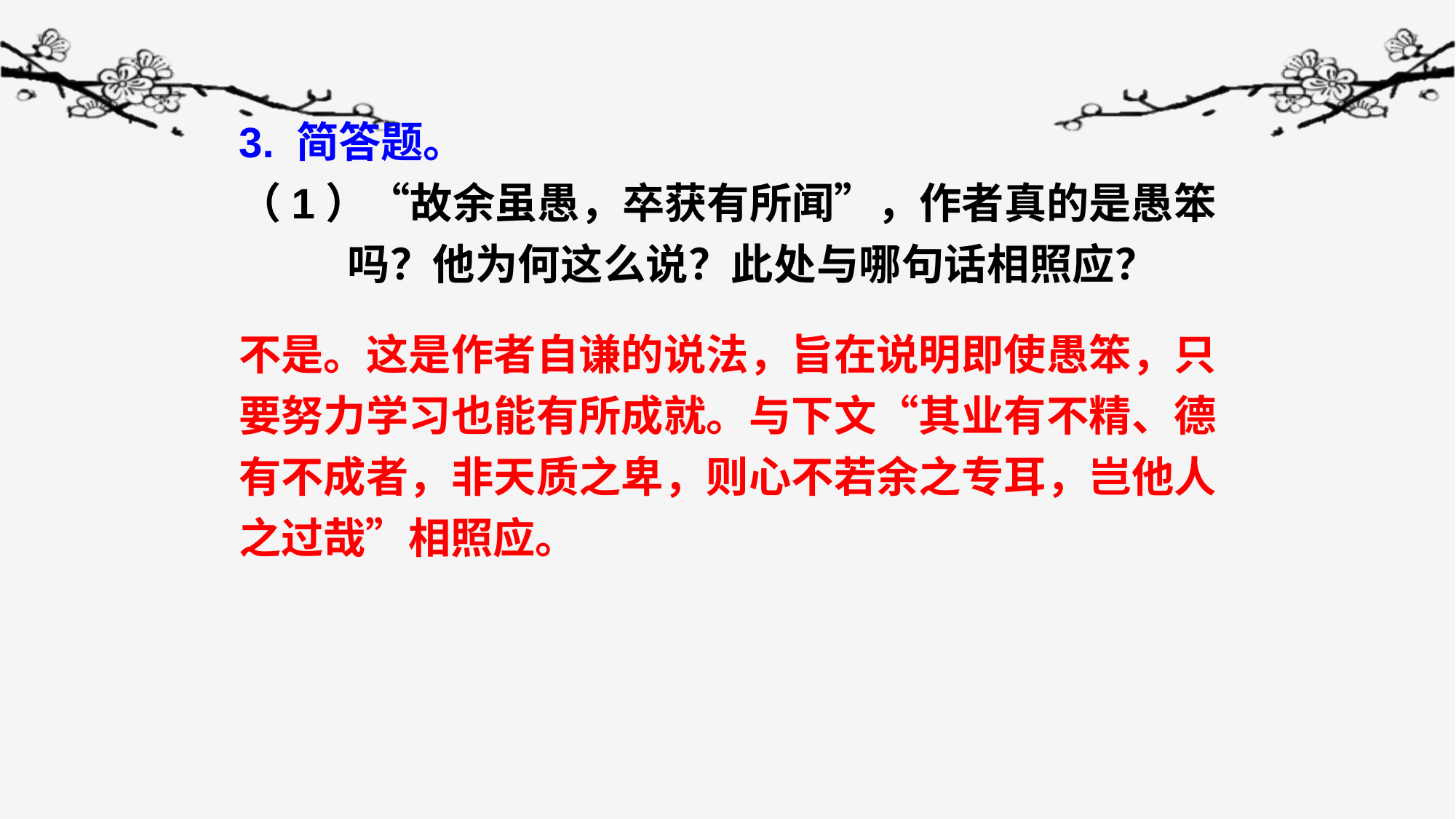

3. 简答题。
（1）“故余虽愚，卒获有所闻”，作者真的是愚笨吗？他为何这么说？此处与哪句话相照应？
不是。这是作者自谦的说法，旨在说明即使愚笨，只要努力学习也能有所成就。与下文“其业有不精、德有不成者，非天质之卑，则心不若余之专耳，岂他人之过哉”相照应。